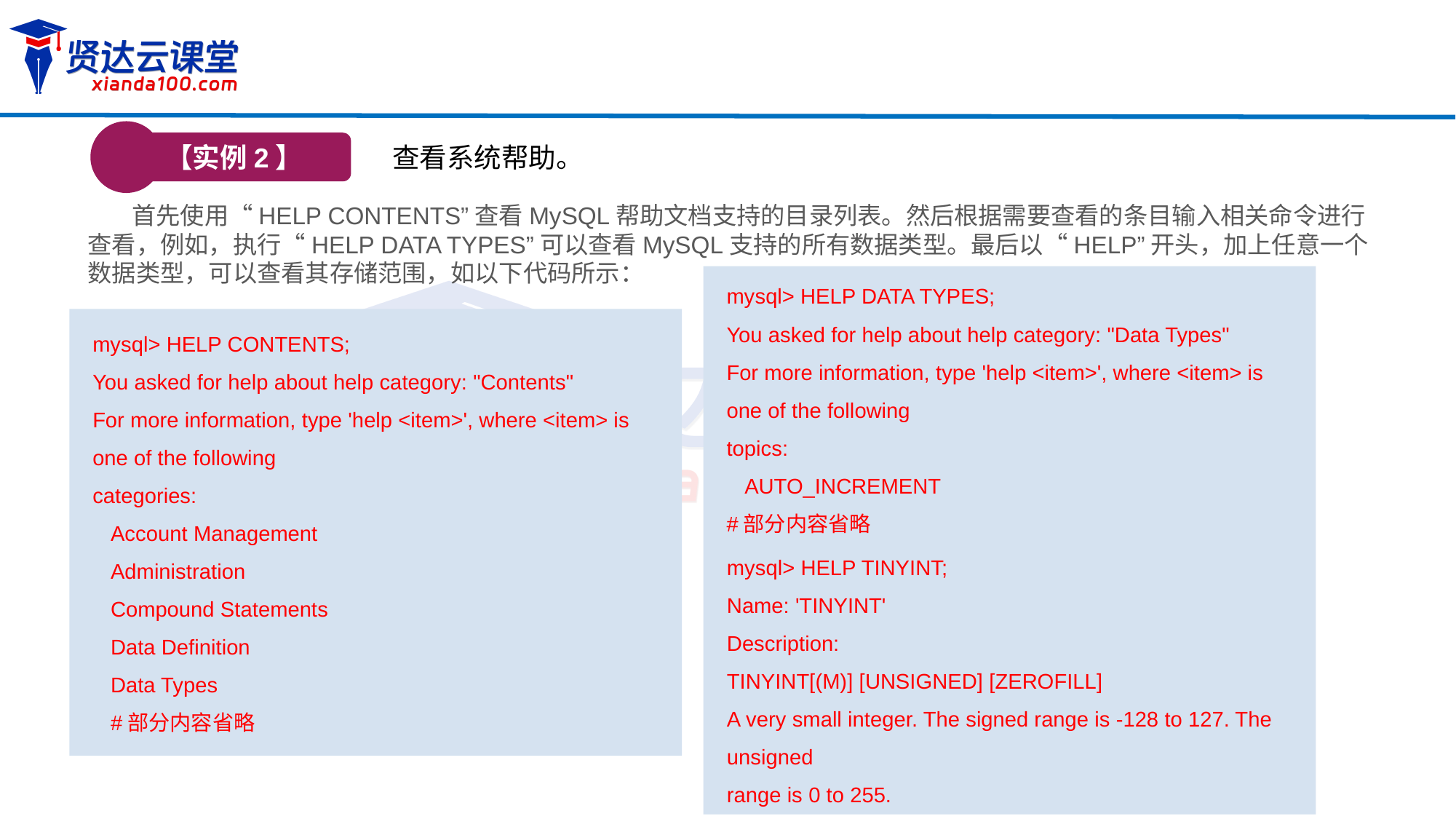

【实例2】
查看系统帮助。
       首先使用“HELP CONTENTS”查看MySQL帮助文档支持的目录列表。然后根据需要查看的条目输入相关命令进行查看，例如，执行“HELP DATA TYPES”可以查看MySQL支持的所有数据类型。最后以“HELP”开头，加上任意一个数据类型，可以查看其存储范围，如以下代码所示：
mysql> HELP DATA TYPES;
You asked for help about help category: "Data Types"
For more information, type 'help <item>', where <item> is one of the following
topics:
   AUTO_INCREMENT
#部分内容省略

mysql> HELP CONTENTS;
You asked for help about help category: "Contents"
For more information, type 'help <item>', where <item> is one of the following
categories:
   Account Management
   Administration
   Compound Statements
   Data Definition
   Data Types
   #部分内容省略
mysql> HELP TINYINT;
Name: 'TINYINT'
Description:
TINYINT[(M)] [UNSIGNED] [ZEROFILL]
A very small integer. The signed range is -128 to 127. The unsigned
range is 0 to 255.